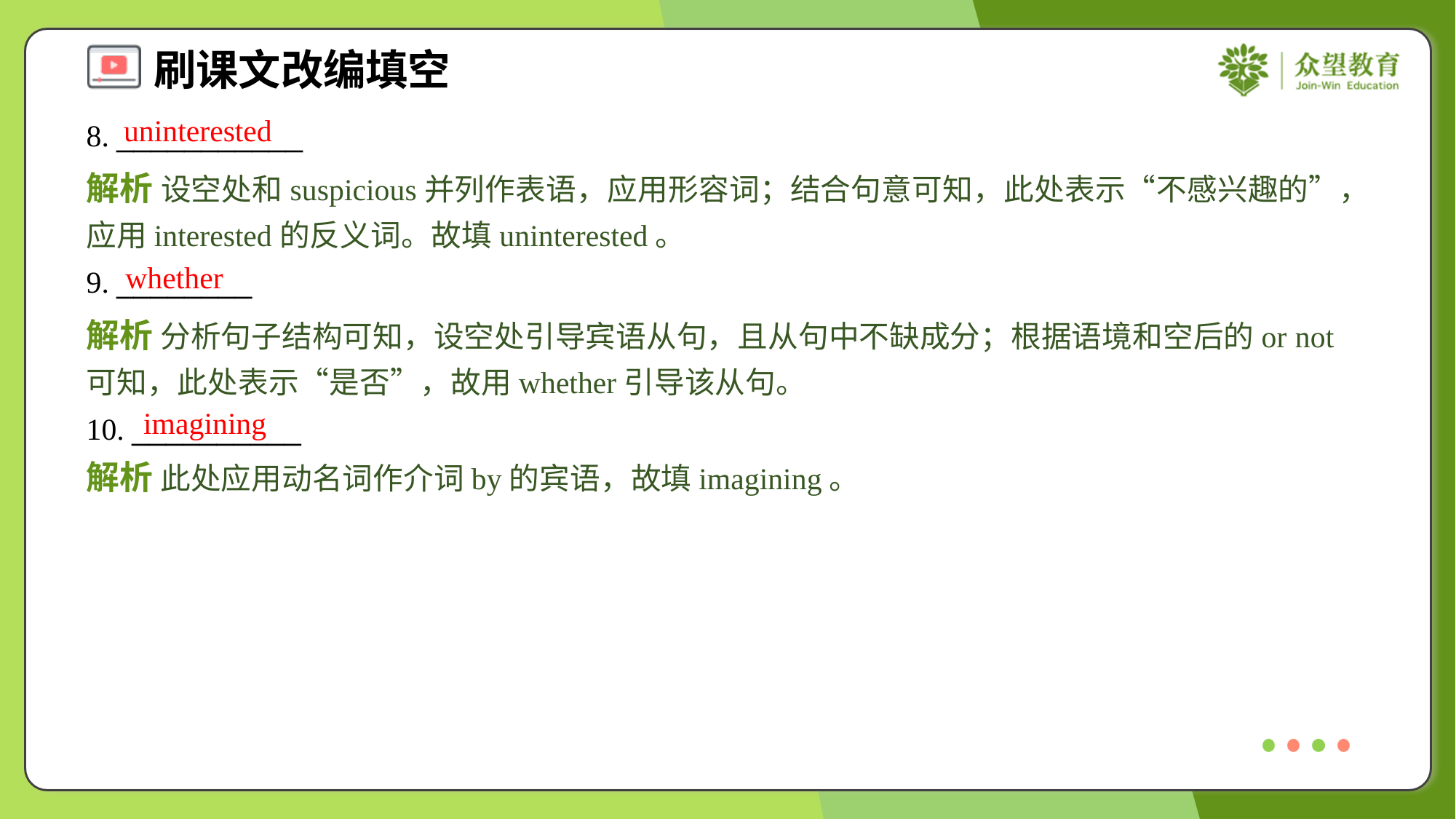

uninterested
8. ___________
解析 设空处和suspicious并列作表语，应用形容词；结合句意可知，此处表示“不感兴趣的”，应用interested的反义词。故填uninterested。
whether
9. ________
解析 分析句子结构可知，设空处引导宾语从句，且从句中不缺成分；根据语境和空后的or not可知，此处表示“是否”，故用whether引导该从句。
imagining
10. __________
解析 此处应用动名词作介词by的宾语，故填imagining。